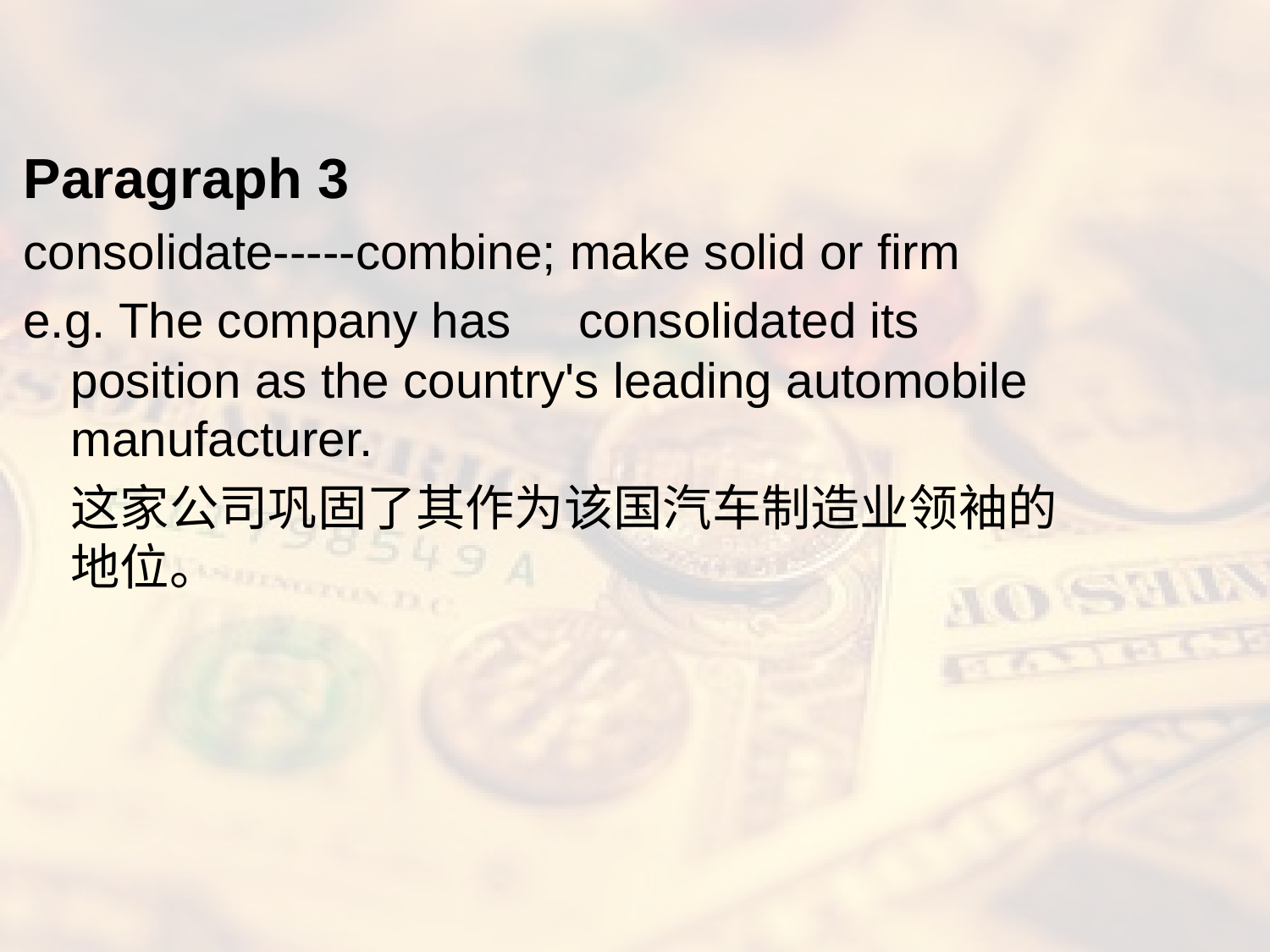

#
Paragraph 3
consolidate-----combine; make solid or firm
e.g. The company has	consolidated its position as the country's leading automobile manufacturer.
	这家公司巩固了其作为该国汽车制造业领袖的地位。